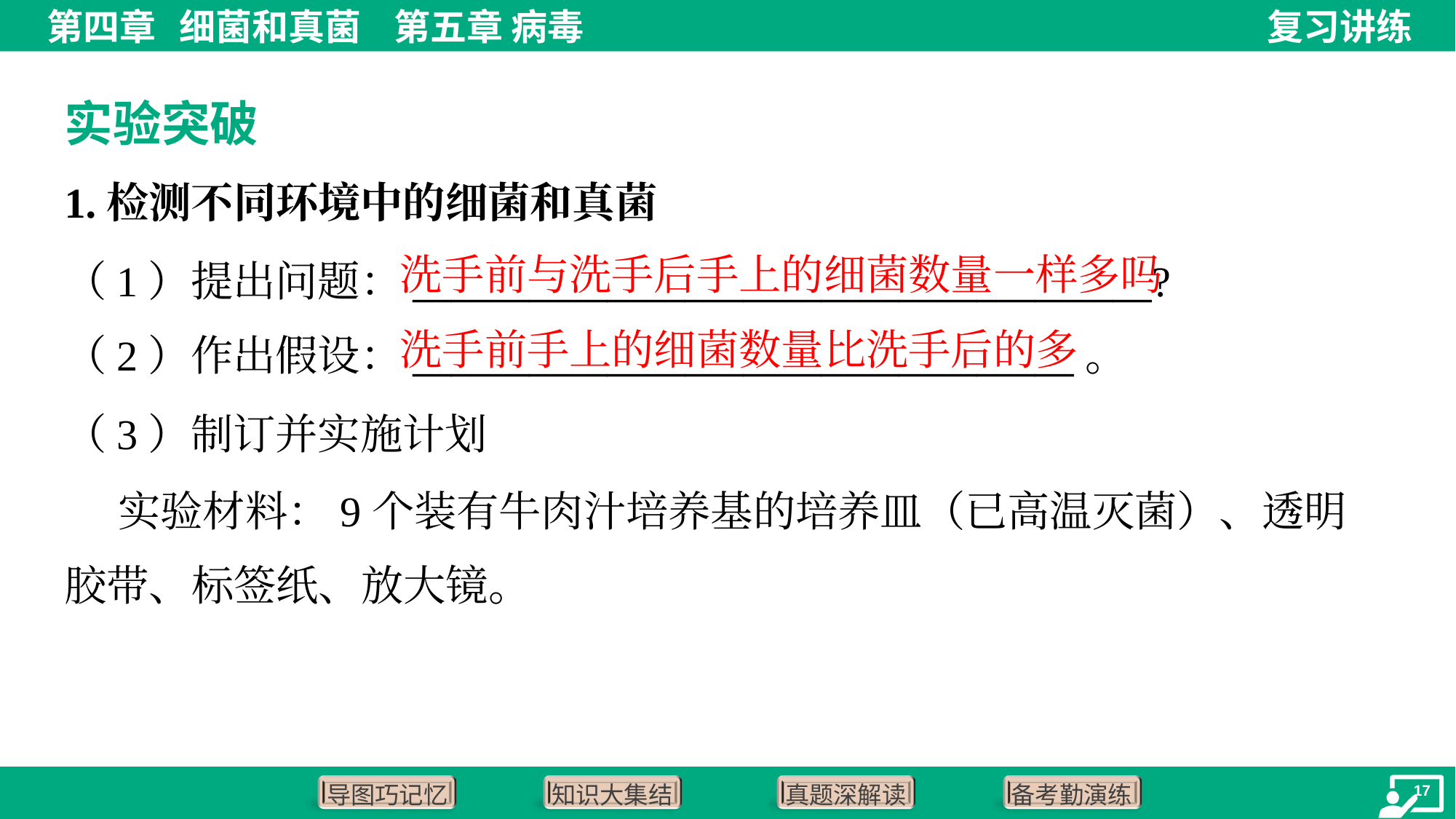

实验突破
1.检测不同环境中的细菌和真菌
洗手前与洗手后手上的细菌数量一样多吗
（1）提出问题：______________________________________?
（2）作出假设：__________________________________。
洗手前手上的细菌数量比洗手后的多
（3）制订并实施计划
    实验材料：9个装有牛肉汁培养基的培养皿（已高温灭菌）、透明
胶带、标签纸、放大镜。